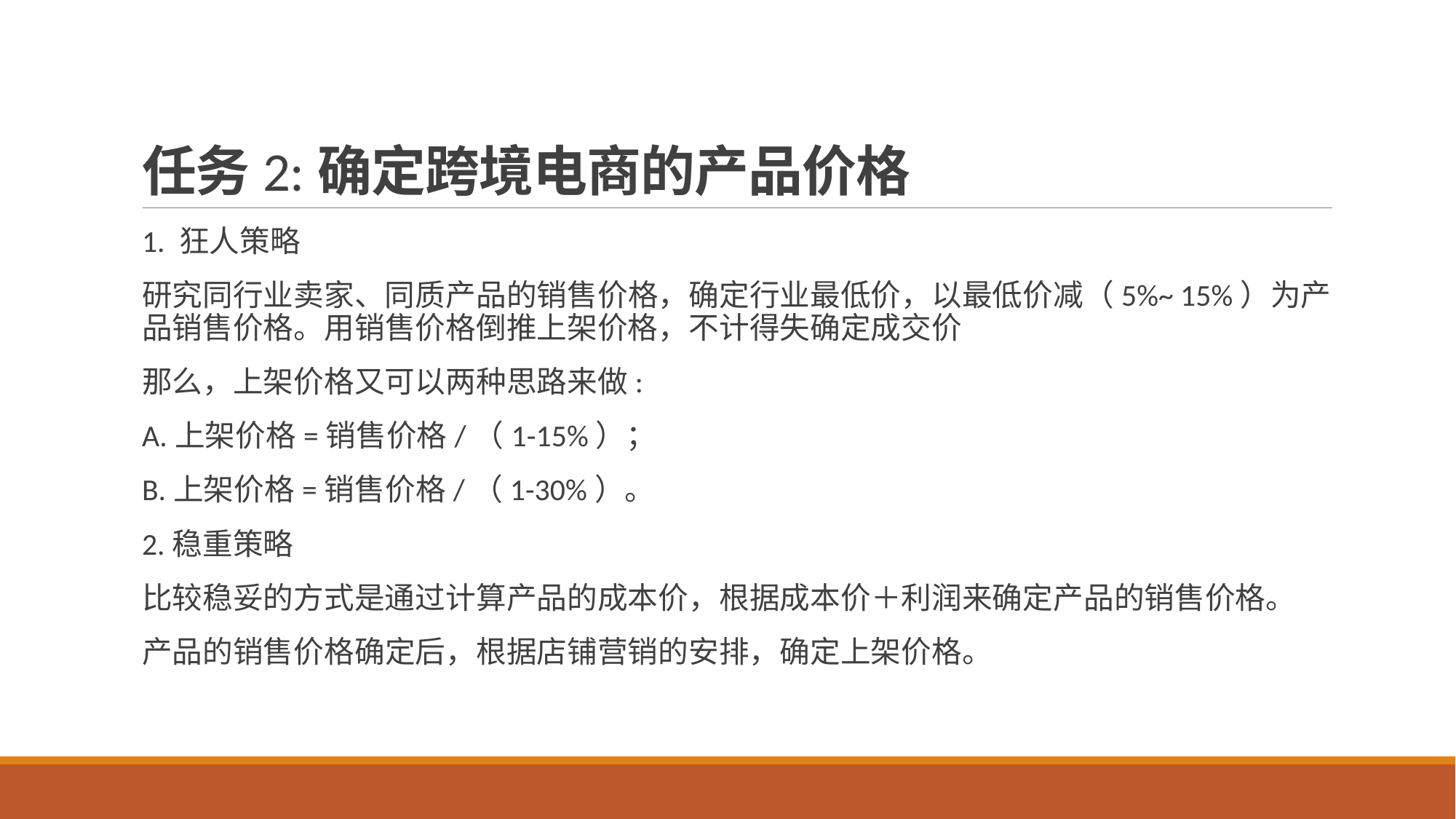

# 任务2:确定跨境电商的产品价格
1. 狂人策略
研究同行业卖家、同质产品的销售价格，确定行业最低价，以最低价减（5%~ 15%）为产品销售价格。用销售价格倒推上架价格，不计得失确定成交价
那么，上架价格又可以两种思路来做:
A.上架价格=销售价格/（1-15%）；
B.上架价格=销售价格/（1-30%）。
2.稳重策略
比较稳妥的方式是通过计算产品的成本价，根据成本价＋利润来确定产品的销售价格。
产品的销售价格确定后，根据店铺营销的安排，确定上架价格。